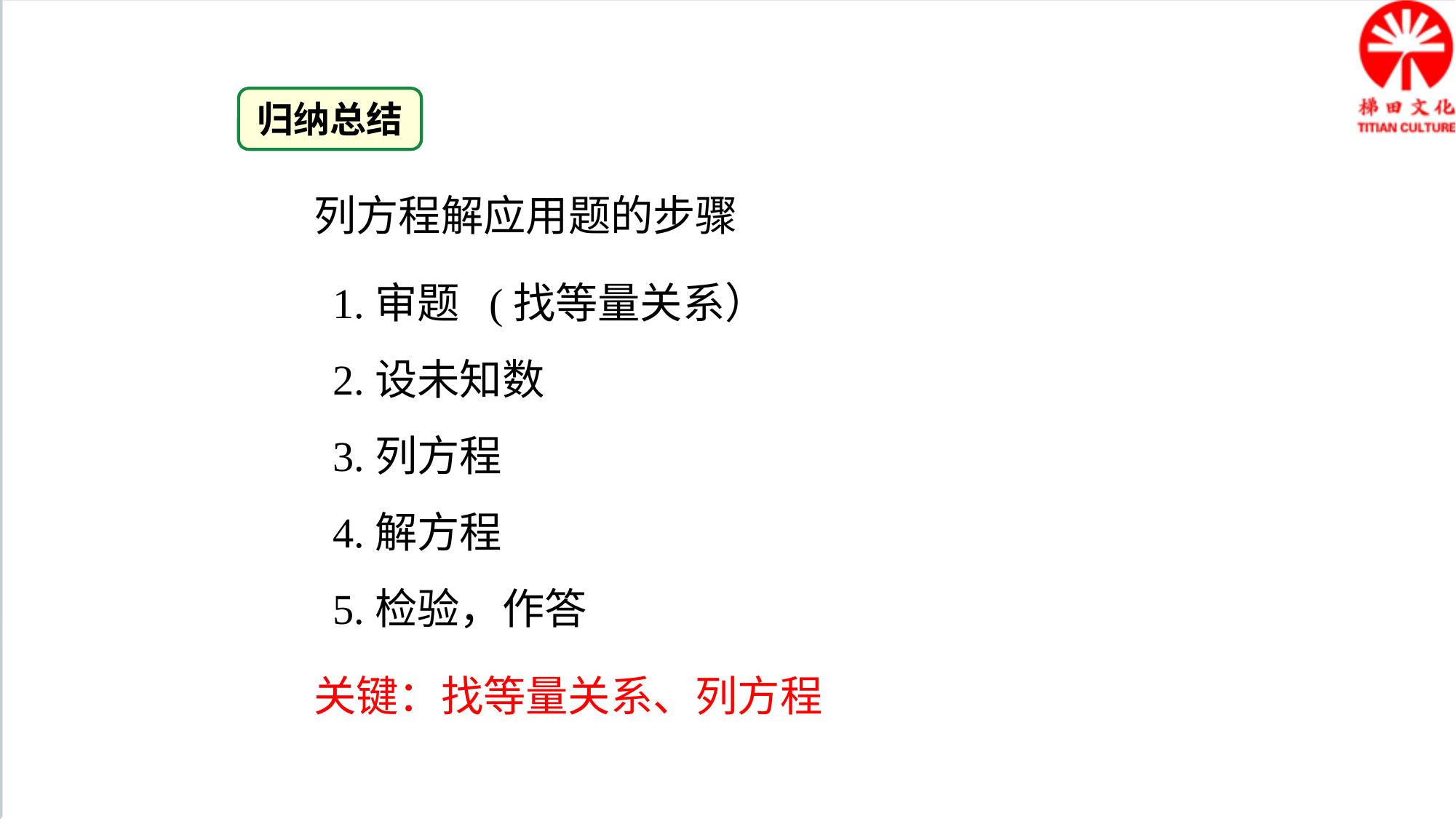

归纳总结
列方程解应用题的步骤
1.审题  (找等量关系）
2.设未知数
3.列方程
4.解方程
5.检验，作答
关键：找等量关系、列方程